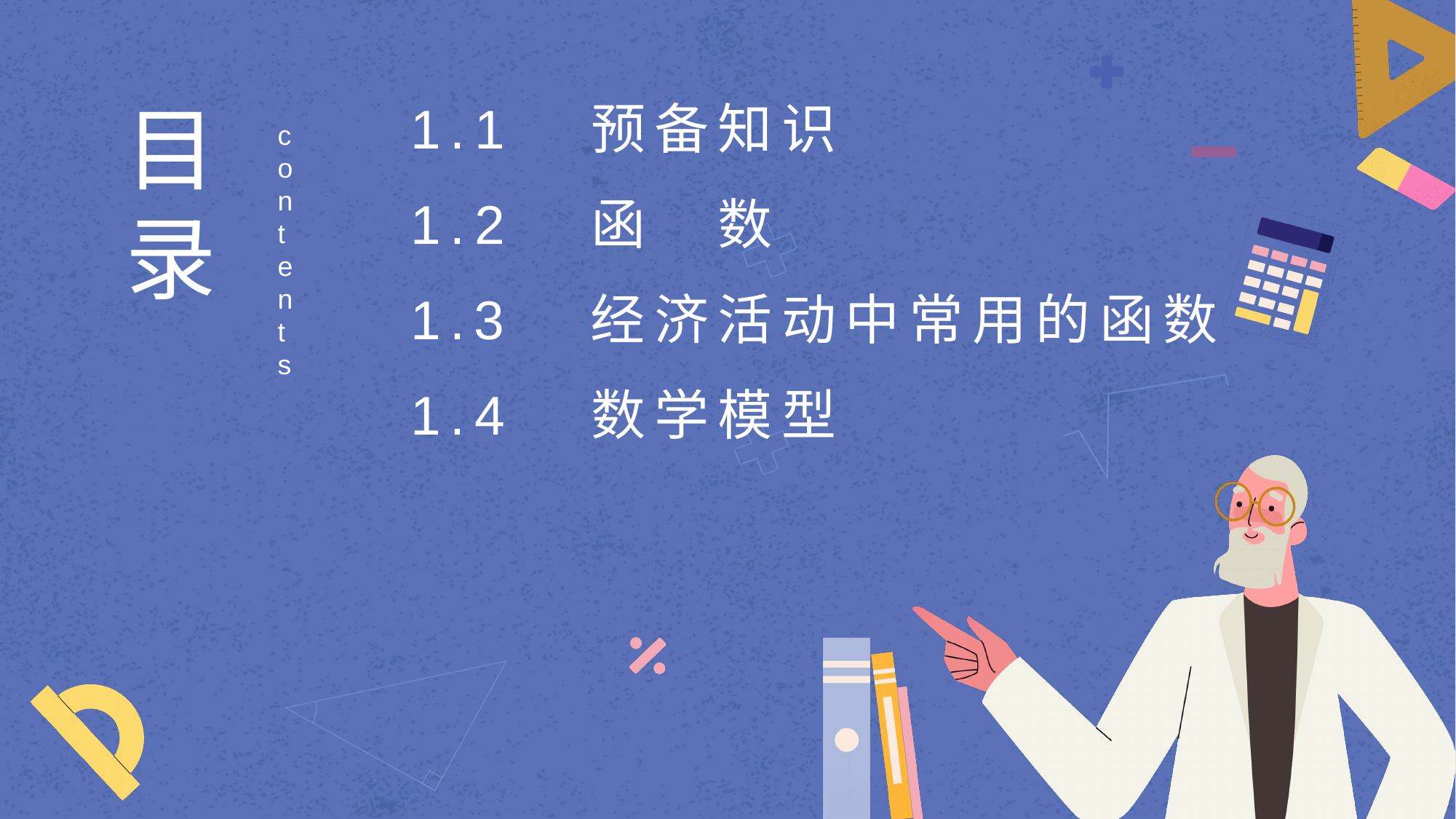

目
录
1.1　预备知识
contents
1.2　函　数
1.3　经济活动中常用的函数
1.4　数学模型